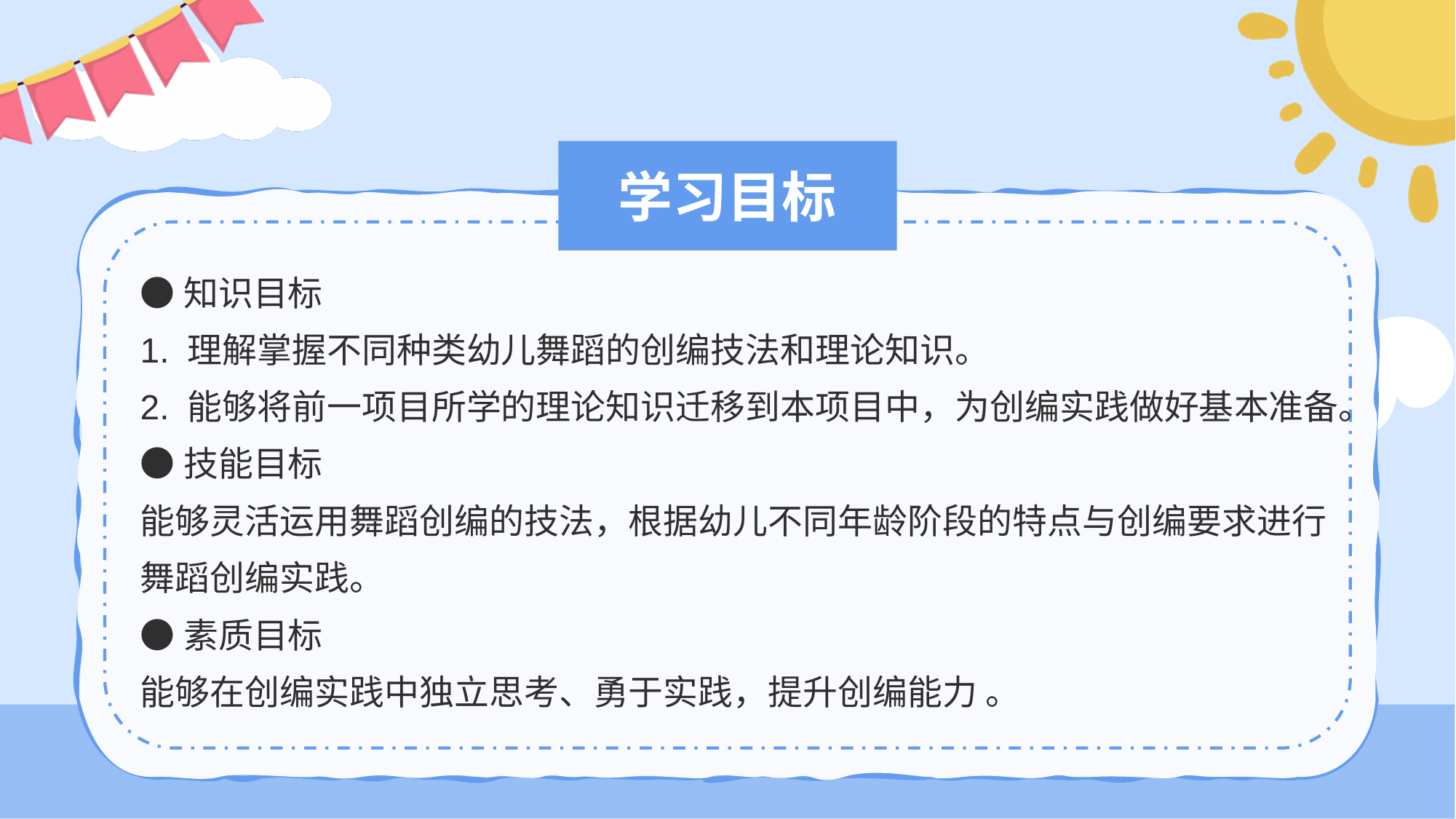

# 学习目标
●知识目标
1. 理解掌握不同种类幼儿舞蹈的创编技法和理论知识。
2. 能够将前一项目所学的理论知识迁移到本项目中，为创编实践做好基本准备。
●技能目标
能够灵活运用舞蹈创编的技法，根据幼儿不同年龄阶段的特点与创编要求进行
舞蹈创编实践。
●素质目标
能够在创编实践中独立思考、勇于实践，提升创编能力 。